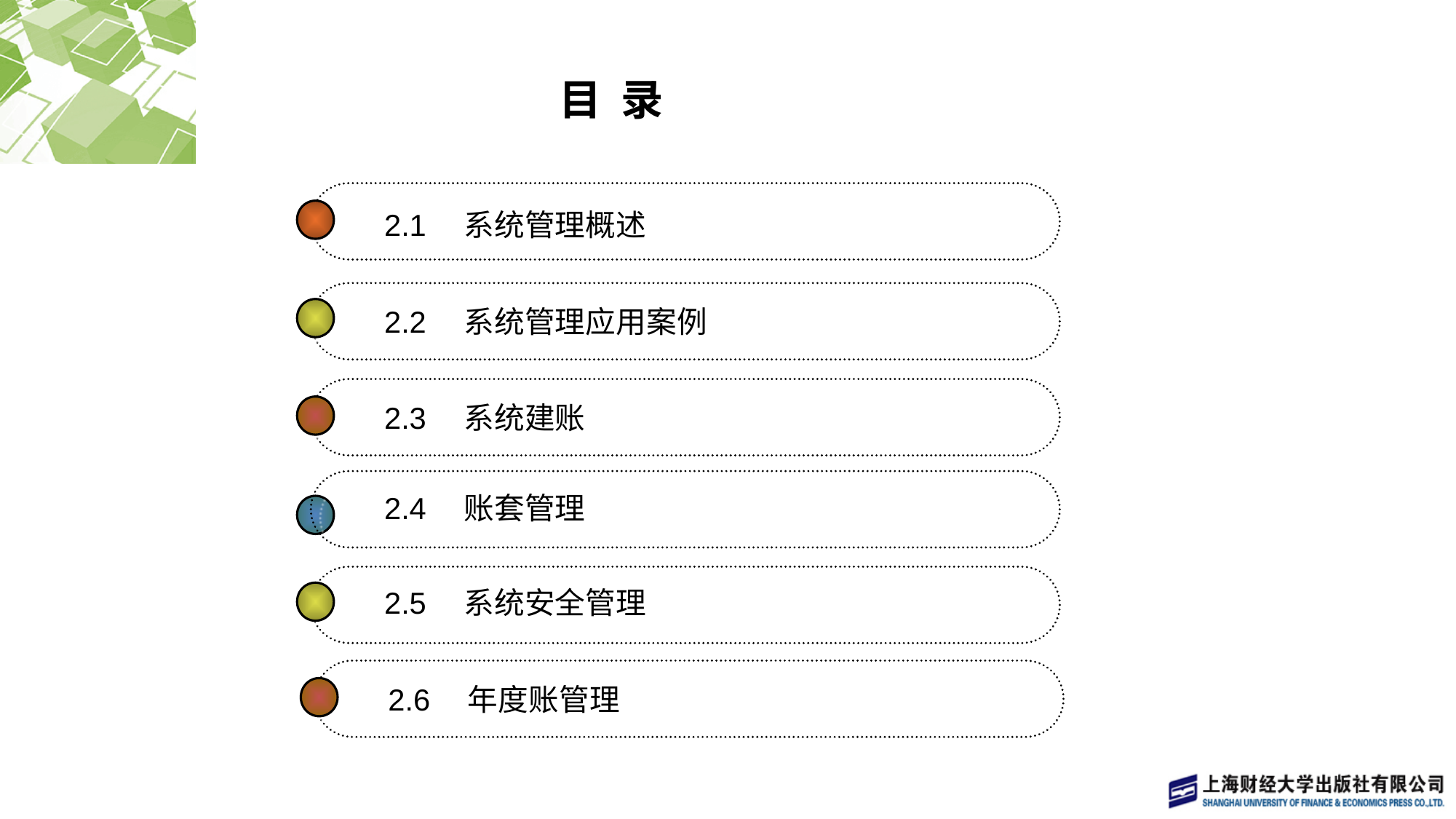

# 目  录

2.1　系统管理概述

2.2　系统管理应用案例

2.3　系统建账

2.4　账套管理

2.5　系统安全管理

2.6　年度账管理